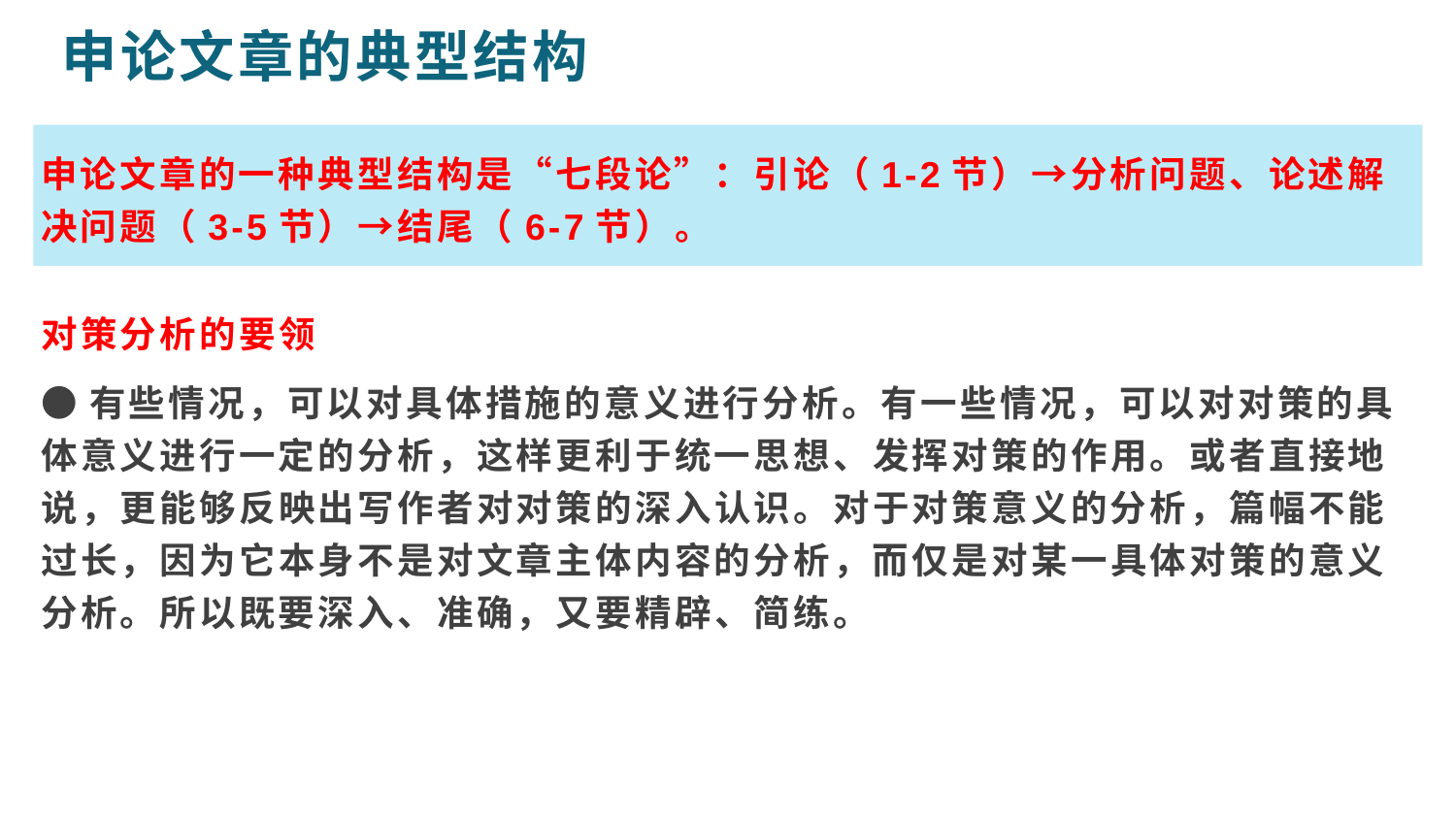

申论文章的典型结构
申论文章的一种典型结构是“七段论”：引论（1-2节）→分析问题、论述解决问题（3-5节）→结尾（6-7节）。
对策分析的要领
●有些情况，可以对具体措施的意义进行分析。有一些情况，可以对对策的具体意义进行一定的分析，这样更利于统一思想、发挥对策的作用。或者直接地说，更能够反映出写作者对对策的深入认识。对于对策意义的分析，篇幅不能过长，因为它本身不是对文章主体内容的分析，而仅是对某一具体对策的意义分析。所以既要深入、准确，又要精辟、简练。